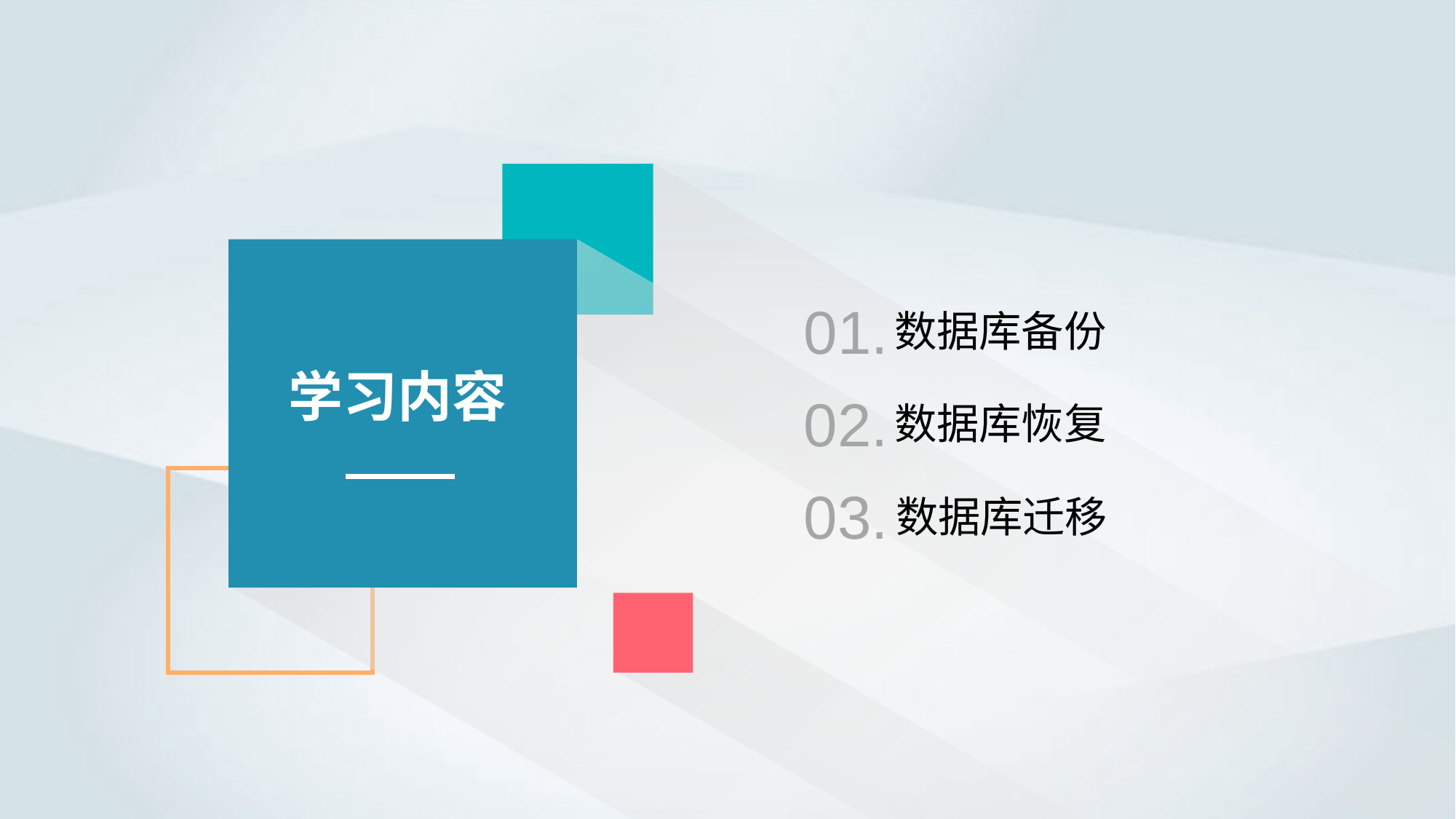

01.
数据库备份
学习内容
02.
数据库恢复

03.
数据库迁移